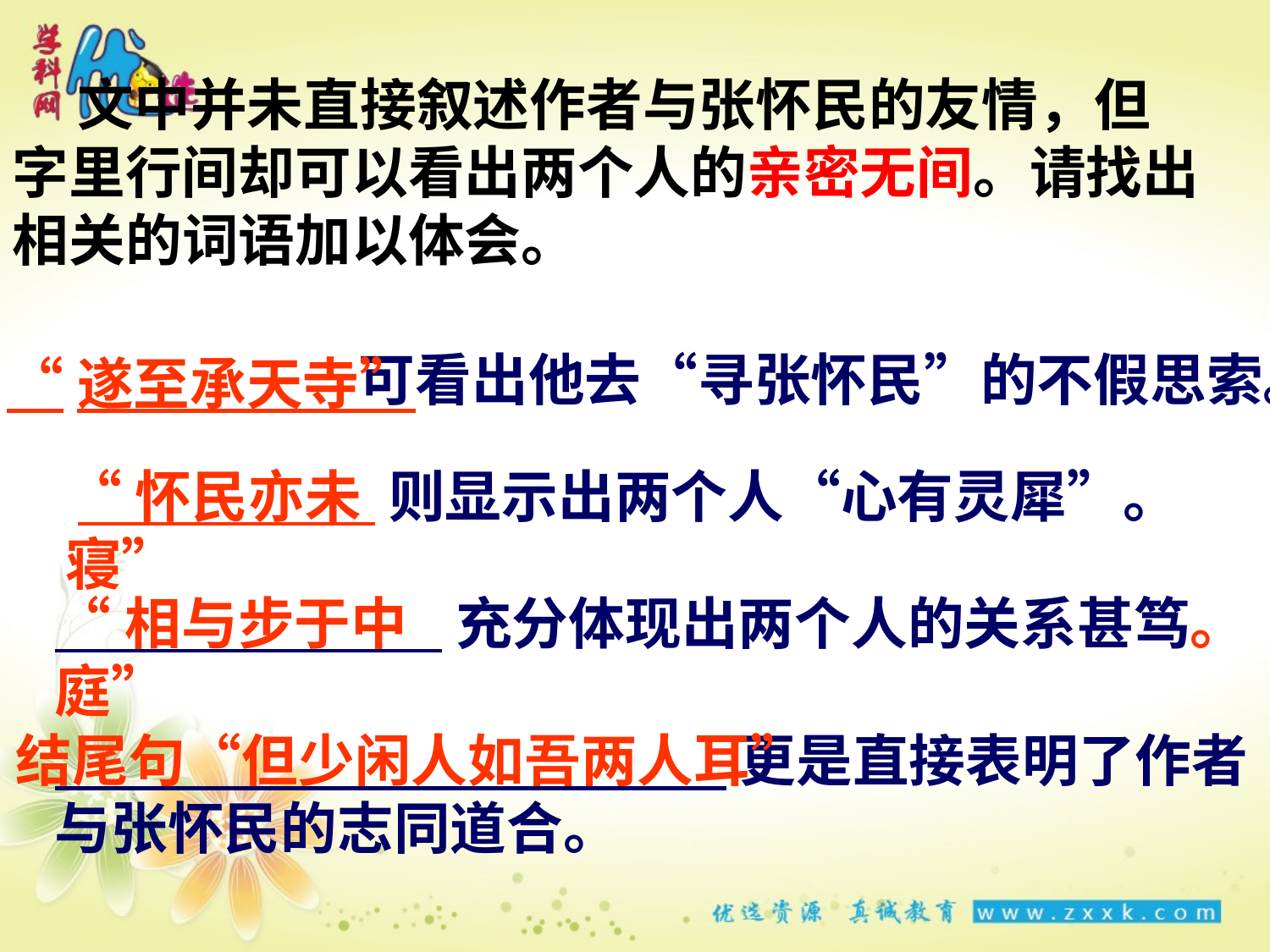

文中并未直接叙述作者与张怀民的友情，但字里行间却可以看出两个人的亲密无间。请找出相关的词语加以体会。
                         可看出他去“寻张怀民”的不假思索。
“遂至承天寺”
                        则显示出两个人“心有灵犀”。
“怀民亦未寝”
                              充分体现出两个人的关系甚笃。
“相与步于中庭”
结尾句“但少闲人如吾两人耳”
                                                    更是直接表明了作者与张怀民的志同道合。